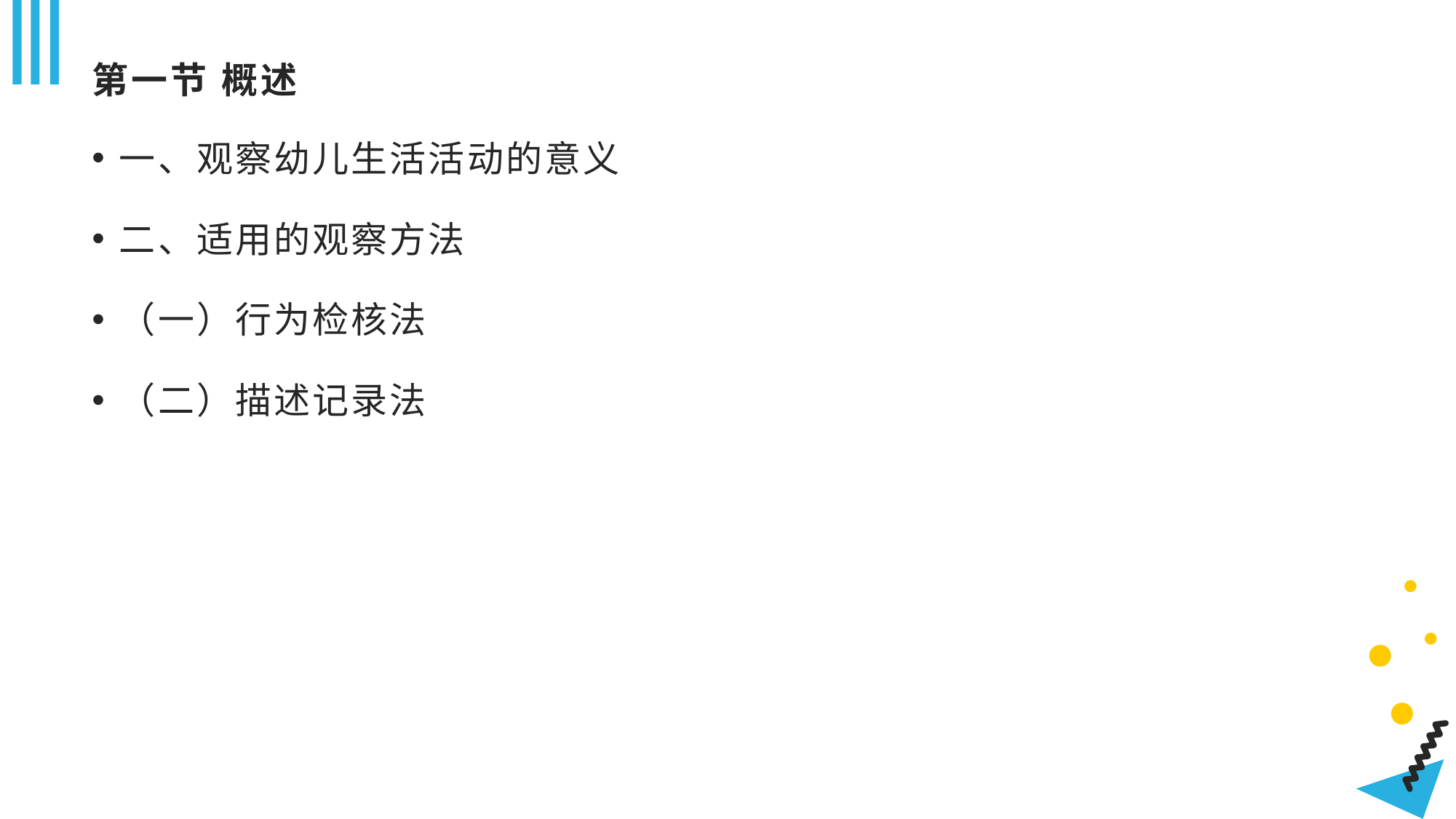

# 第一节 概述
一、观察幼儿生活活动的意义
二、适用的观察方法
（一）行为检核法
（二）描述记录法